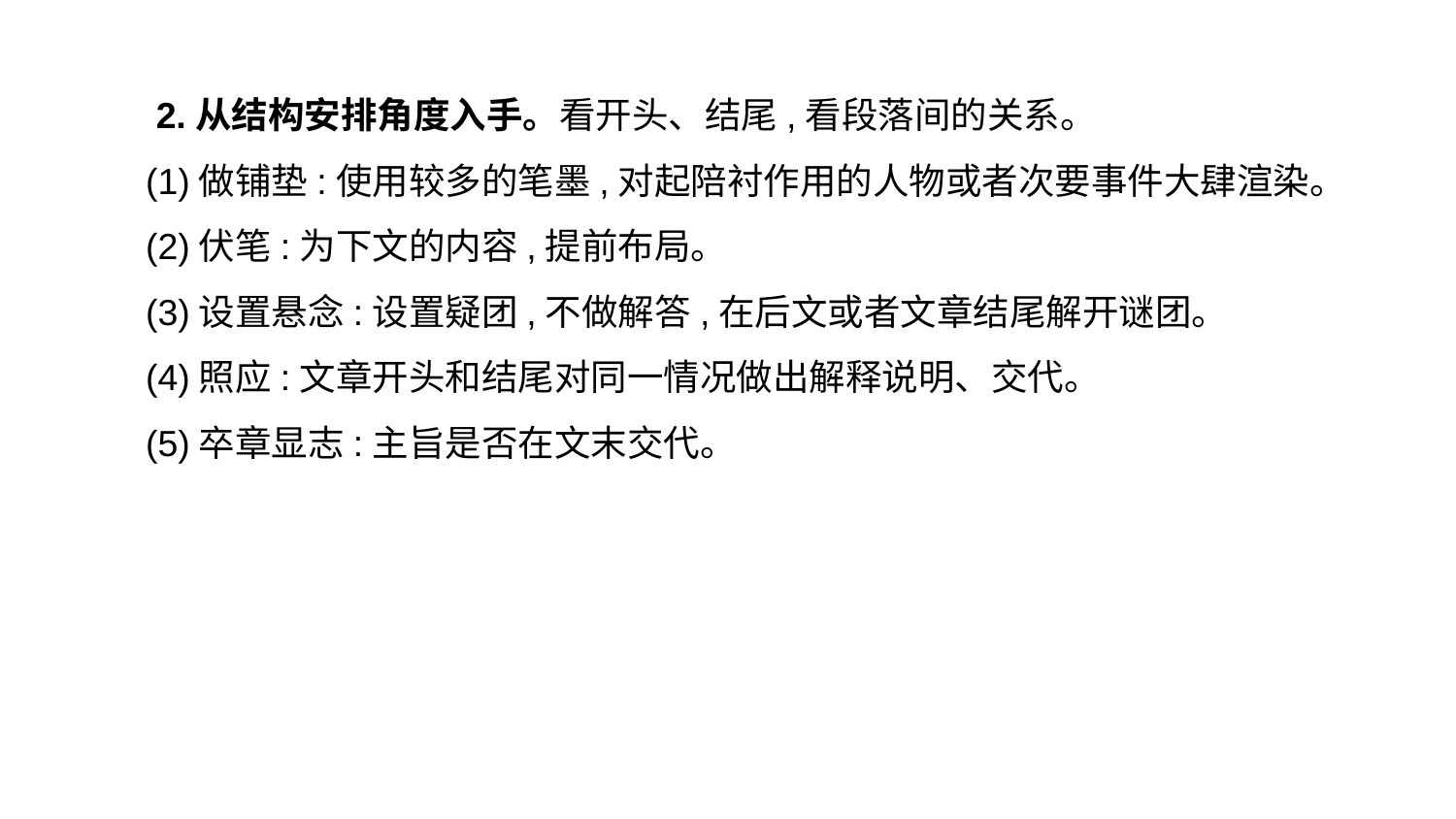

2.从结构安排角度入手。看开头、结尾,看段落间的关系。
(1)做铺垫:使用较多的笔墨,对起陪衬作用的人物或者次要事件大肆渲染。
(2)伏笔:为下文的内容,提前布局。
(3)设置悬念:设置疑团,不做解答,在后文或者文章结尾解开谜团。
(4)照应:文章开头和结尾对同一情况做出解释说明、交代。
(5)卒章显志:主旨是否在文末交代。